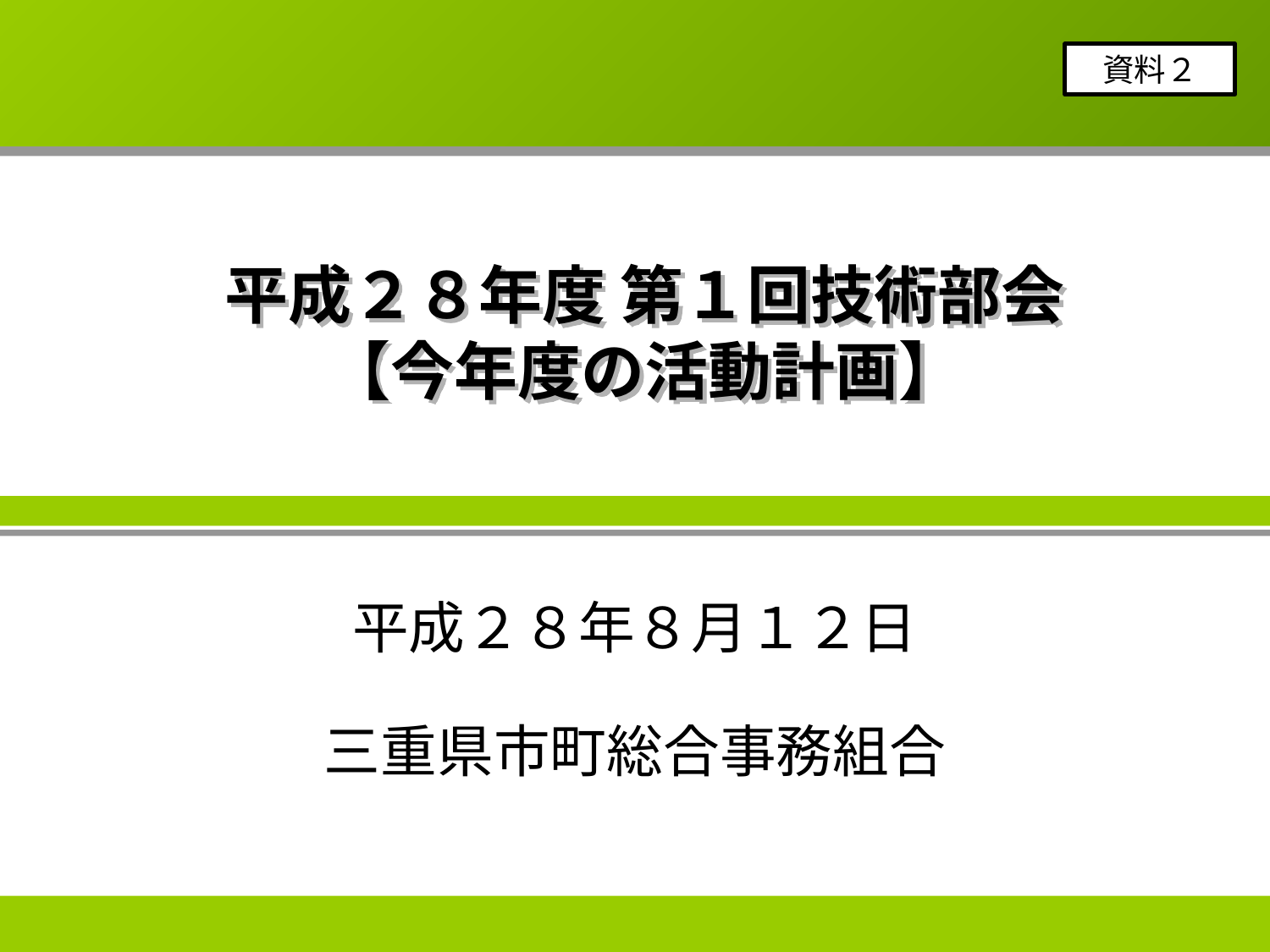

資料２
# 平成２８年度 第１回技術部会 【今年度の活動計画】
平成２８年８月１２日

三重県市町総合事務組合